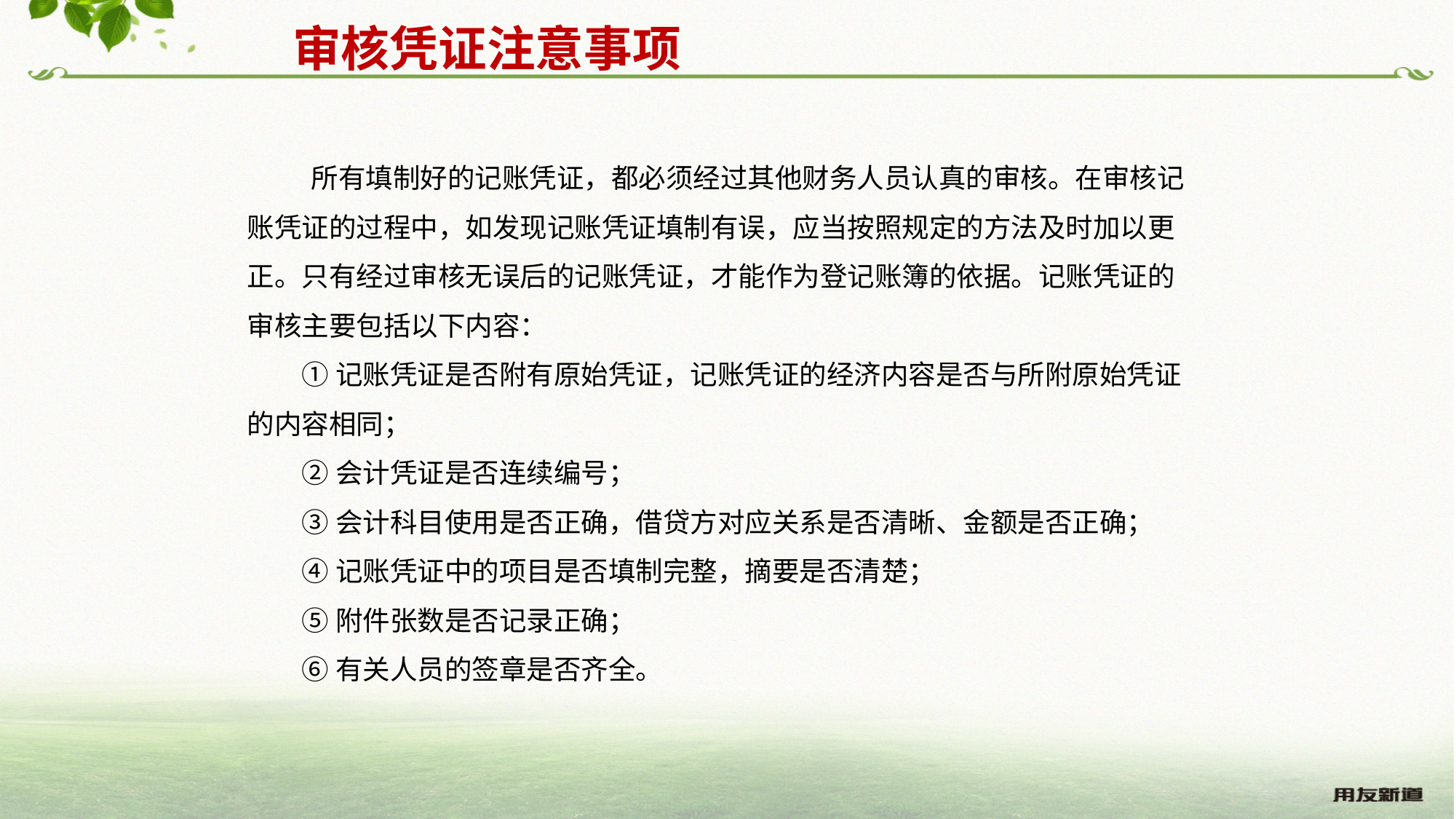

审核凭证注意事项

  所有填制好的记账凭证，都必须经过其他财务人员认真的审核。在审核记账凭证的过程中，如发现记账凭证填制有误，应当按照规定的方法及时加以更正。只有经过审核无误后的记账凭证，才能作为登记账簿的依据。记账凭证的审核主要包括以下内容：
①记账凭证是否附有原始凭证，记账凭证的经济内容是否与所附原始凭证的内容相同；
②会计凭证是否连续编号；
③会计科目使用是否正确，借贷方对应关系是否清晰、金额是否正确；
④记账凭证中的项目是否填制完整，摘要是否清楚；
⑤附件张数是否记录正确；
⑥有关人员的签章是否齐全。